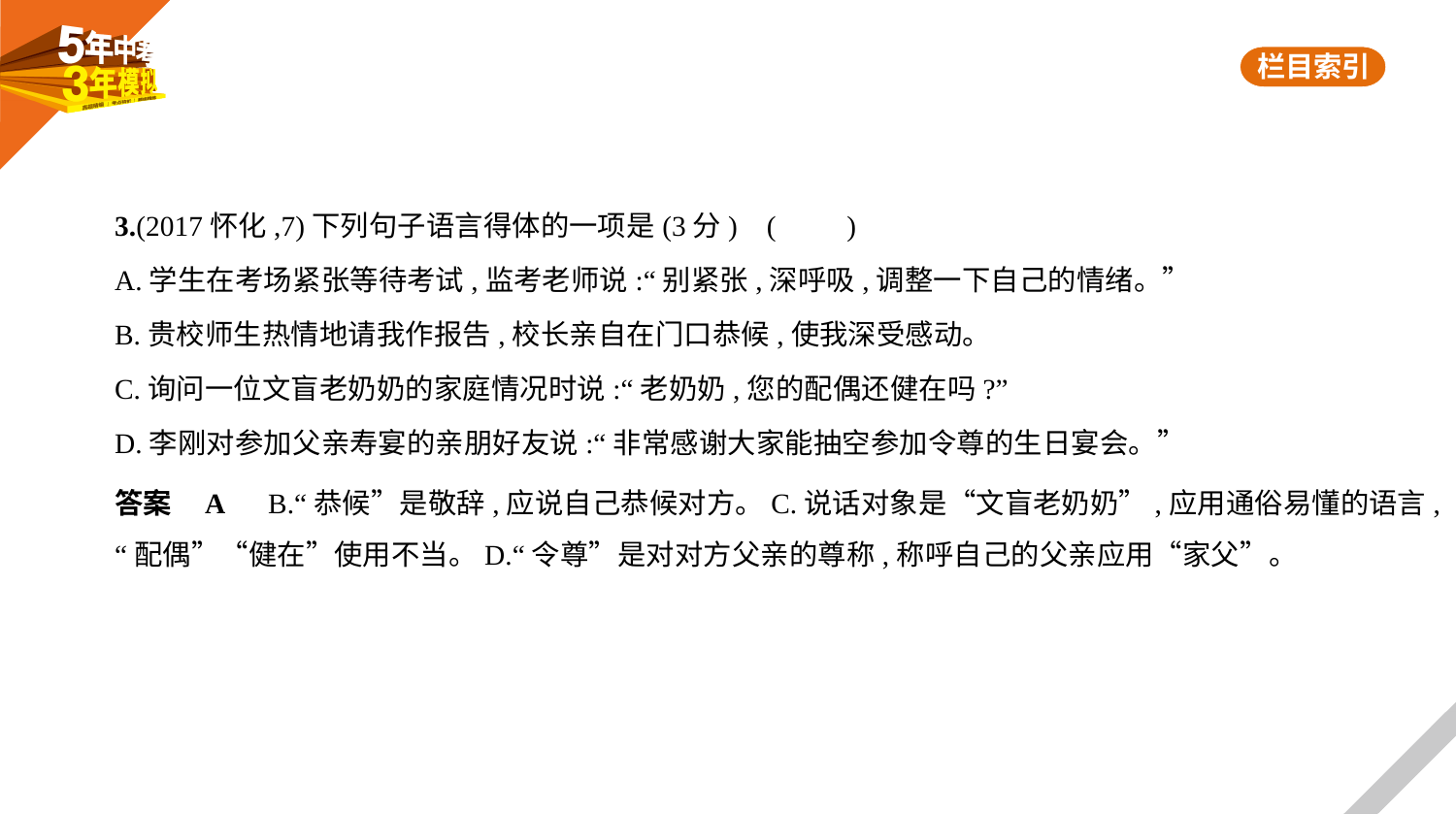

3.(2017怀化,7)下列句子语言得体的一项是(3分) (　　)
A.学生在考场紧张等待考试,监考老师说:“别紧张,深呼吸,调整一下自己的情绪。”
B.贵校师生热情地请我作报告,校长亲自在门口恭候,使我深受感动。
C.询问一位文盲老奶奶的家庭情况时说:“老奶奶,您的配偶还健在吗?”
D.李刚对参加父亲寿宴的亲朋好友说:“非常感谢大家能抽空参加令尊的生日宴会。”
答案    A　B.“恭候”是敬辞,应说自己恭候对方。C.说话对象是“文盲老奶奶”,应用通俗易懂的语言,
“配偶”“健在”使用不当。D.“令尊”是对对方父亲的尊称,称呼自己的父亲应用“家父”。